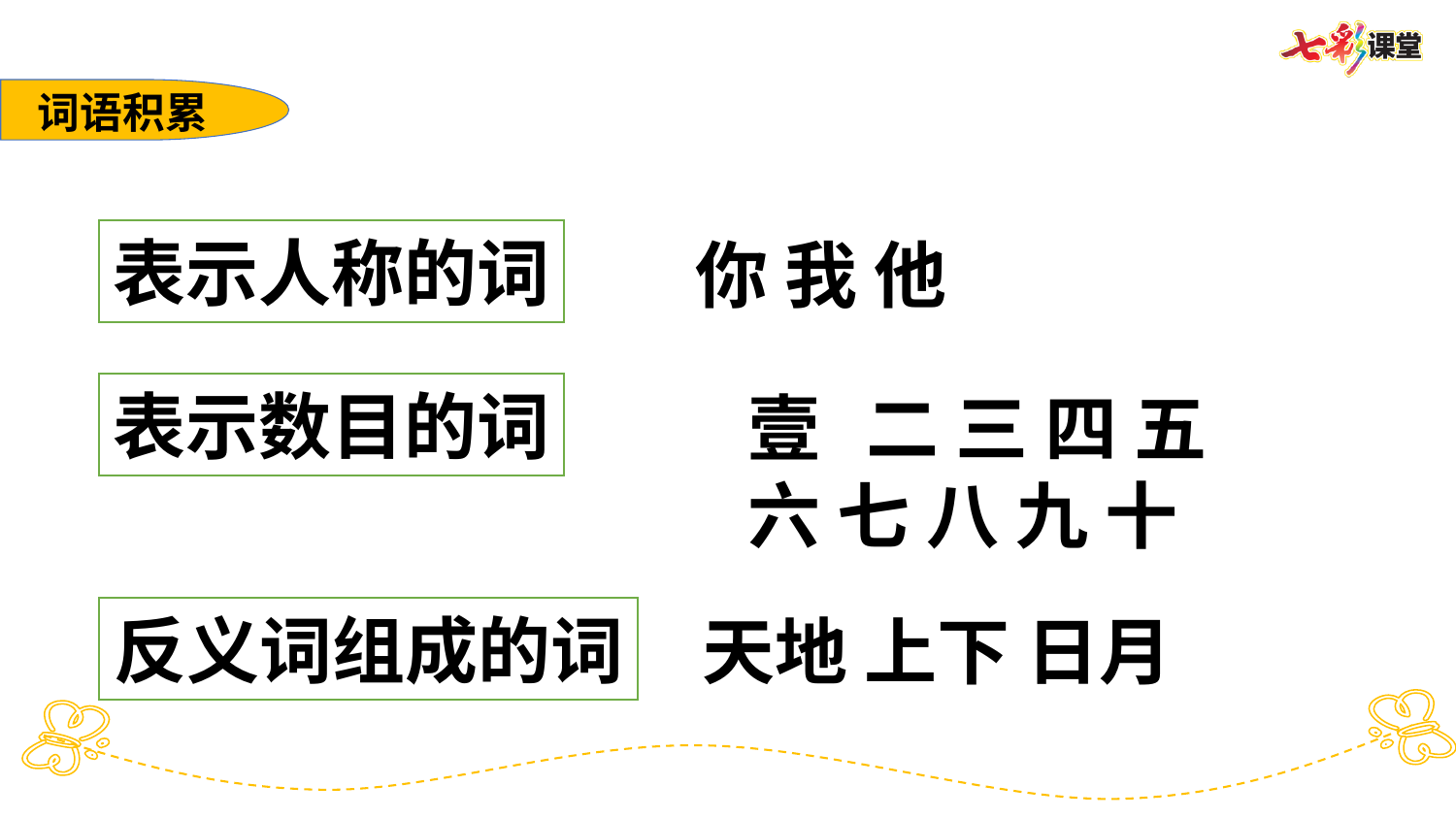

词语积累
表示人称的词
你 我 他
表示数目的词
二 三 四 五
六 七 八 九 十
反义词组成的词
天地 上下 日月